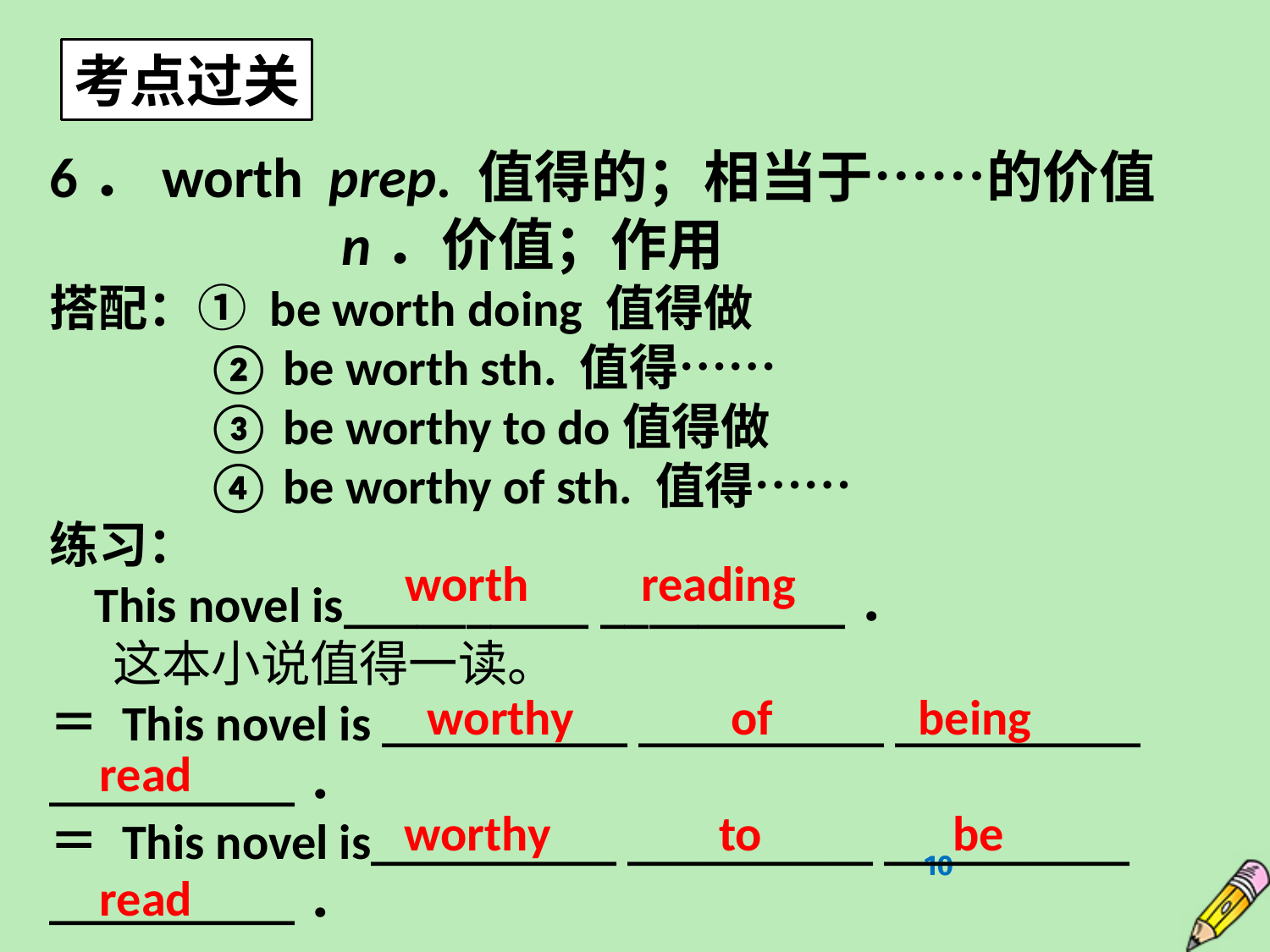

考点过关
6．worth  prep. 值得的；相当于……的价值
                       n．价值；作用
搭配：① be worth doing 值得做
              ② be worth sth. 值得……
              ③ be worthy to do值得做
              ④ be worthy of sth. 值得……
练习：
    This novel is__________ __________．
这本小说值得一读。
＝ This novel is __________ __________ __________ __________．
＝ This novel is__________ __________ __________ __________．

worth          reading
worthy              of             being
read
worthy               to                 be
10
read